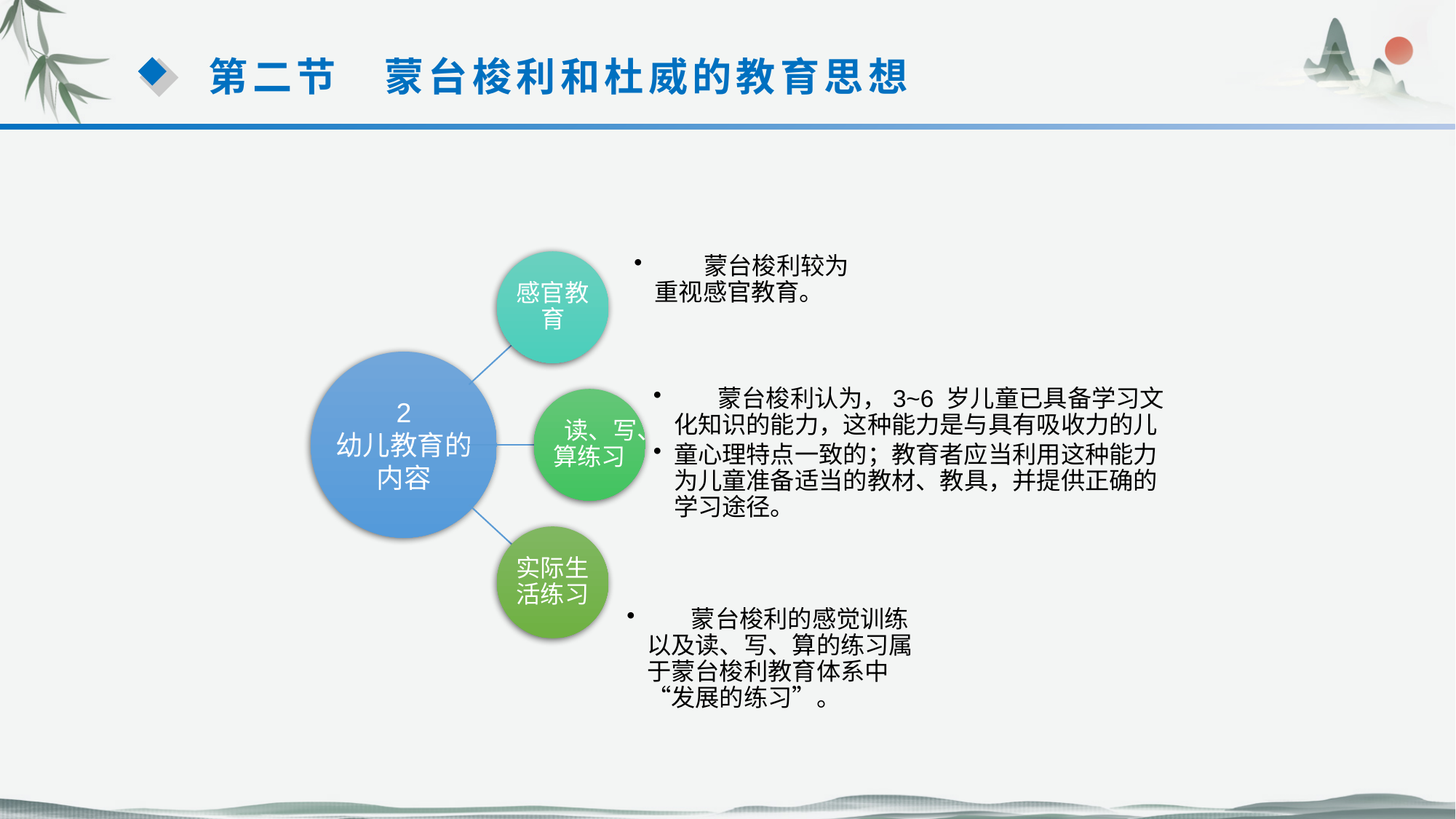

第二节　蒙台梭利和杜威的教育思想

        蒙台梭利较为重视感官教育。
感官教育

       蒙台梭利认为，3~6 岁儿童已具备学习文化知识的能力，这种能力是与具有吸收力的儿
童心理特点一致的；教育者应当利用这种能力为儿童准备适当的教材、教具，并提供正确的学习途径。
2
幼儿教育的
内容
   读、写、算练习

实际生活练习
       蒙台梭利的感觉训练以及读、写、算的练习属于蒙台梭利教育体系中“发展的练习”。